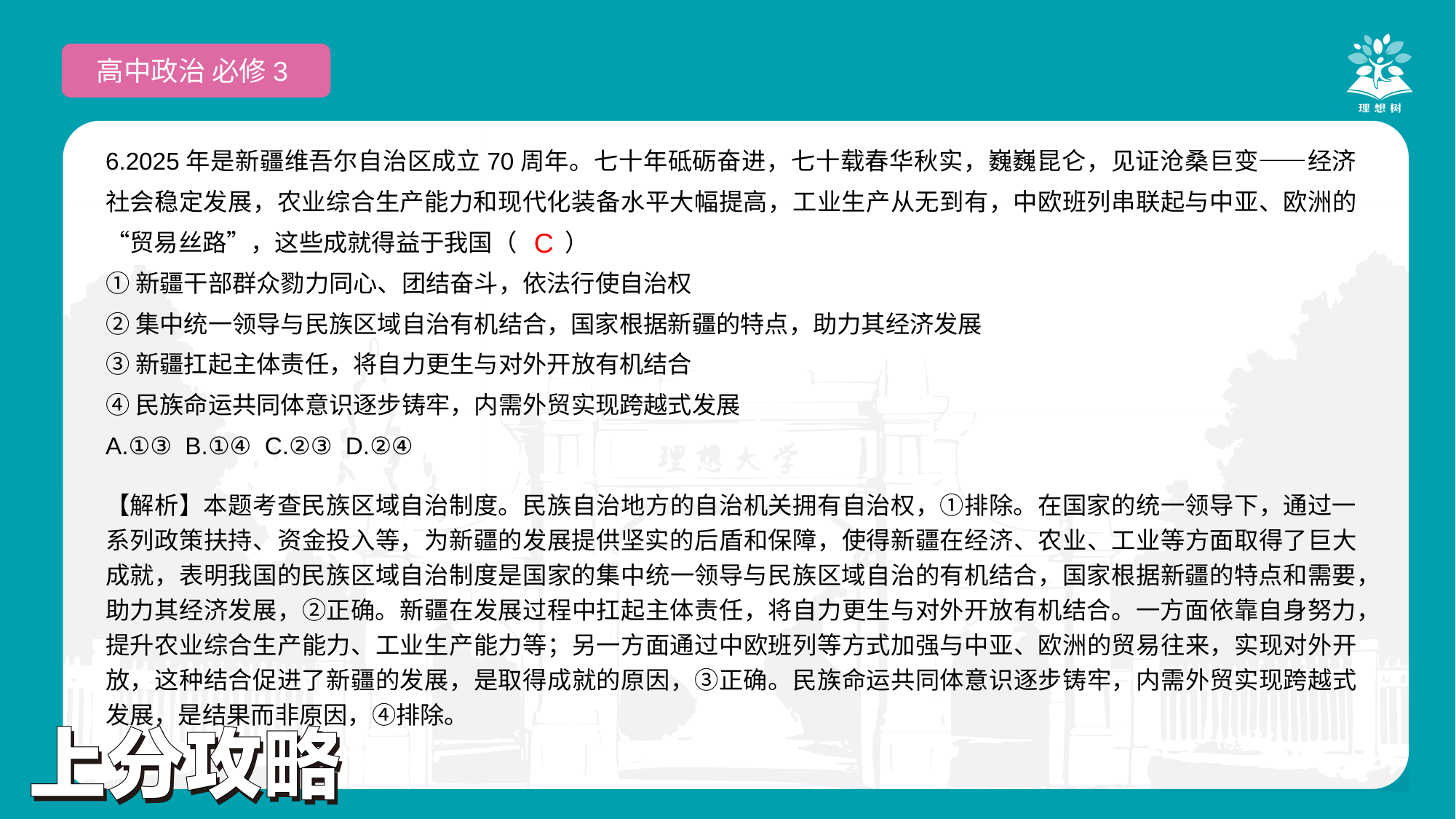

高中政治 必修3
6.2025年是新疆维吾尔自治区成立70周年。七十年砥砺奋进，七十载春华秋实，巍巍昆仑，见证沧桑巨变——经济社会稳定发展，农业综合生产能力和现代化装备水平大幅提高，工业生产从无到有，中欧班列串联起与中亚、欧洲的“贸易丝路”，这些成就得益于我国（　　）
①新疆干部群众勠力同心、团结奋斗，依法行使自治权
②集中统一领导与民族区域自治有机结合，国家根据新疆的特点，助力其经济发展
③新疆扛起主体责任，将自力更生与对外开放有机结合
④民族命运共同体意识逐步铸牢，内需外贸实现跨越式发展
A.①③  B.①④  C.②③  D.②④
 C
【解析】本题考查民族区域自治制度。民族自治地方的自治机关拥有自治权，①排除。在国家的统一领导下，通过一系列政策扶持、资金投入等，为新疆的发展提供坚实的后盾和保障，使得新疆在经济、农业、工业等方面取得了巨大成就，表明我国的民族区域自治制度是国家的集中统一领导与民族区域自治的有机结合，国家根据新疆的特点和需要，助力其经济发展，②正确。新疆在发展过程中扛起主体责任，将自力更生与对外开放有机结合。一方面依靠自身努力，提升农业综合生产能力、工业生产能力等；另一方面通过中欧班列等方式加强与中亚、欧洲的贸易往来，实现对外开放，这种结合促进了新疆的发展，是取得成就的原因，③正确。民族命运共同体意识逐步铸牢，内需外贸实现跨越式发展，是结果而非原因，④排除。